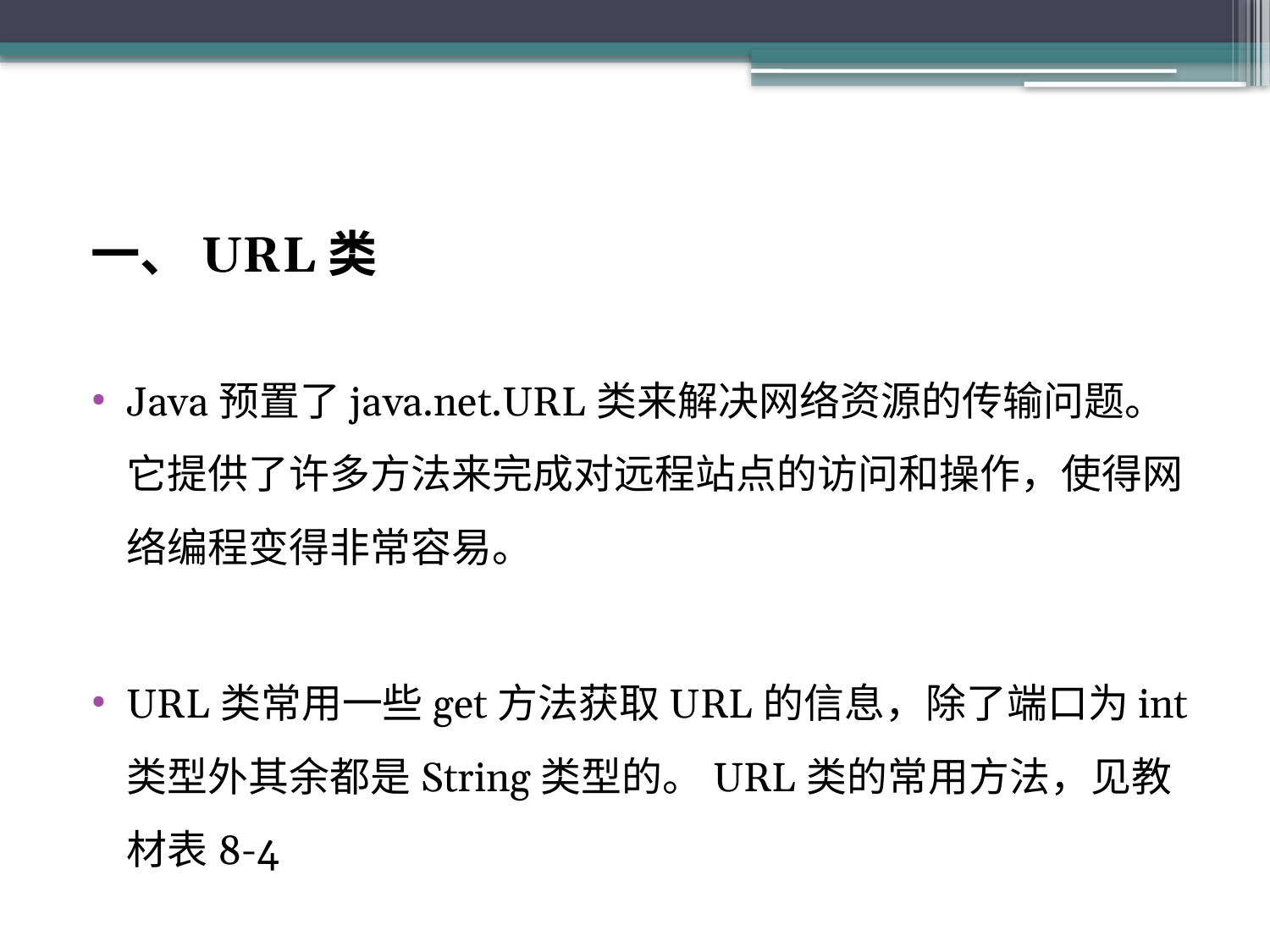

#
一、URL类

Java预置了java.net.URL类来解决网络资源的传输问题。它提供了许多方法来完成对远程站点的访问和操作，使得网络编程变得非常容易。

URL类常用一些get方法获取URL的信息，除了端口为int类型外其余都是String类型的。URL类的常用方法，见教材表8-4